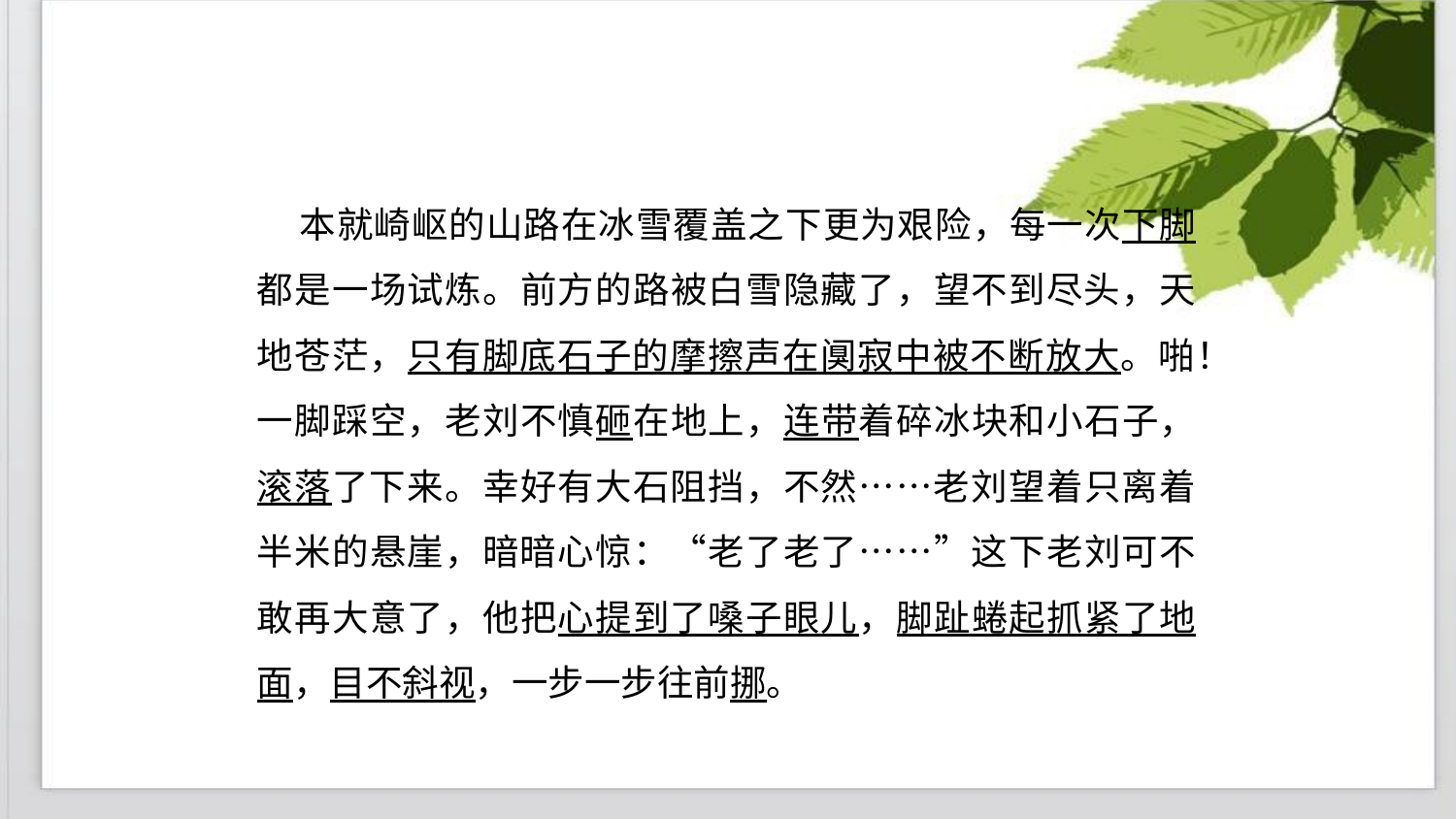

本就崎岖的山路在冰雪覆盖之下更为艰险，每一次下脚都是一场试炼。前方的路被白雪隐藏了，望不到尽头，天地苍茫，只有脚底石子的摩擦声在阒寂中被不断放大。啪！一脚踩空，老刘不慎砸在地上，连带着碎冰块和小石子，滚落了下来。幸好有大石阻挡，不然……老刘望着只离着半米的悬崖，暗暗心惊：“老了老了……”这下老刘可不敢再大意了，他把心提到了嗓子眼儿，脚趾蜷起抓紧了地面，目不斜视，一步一步往前挪。